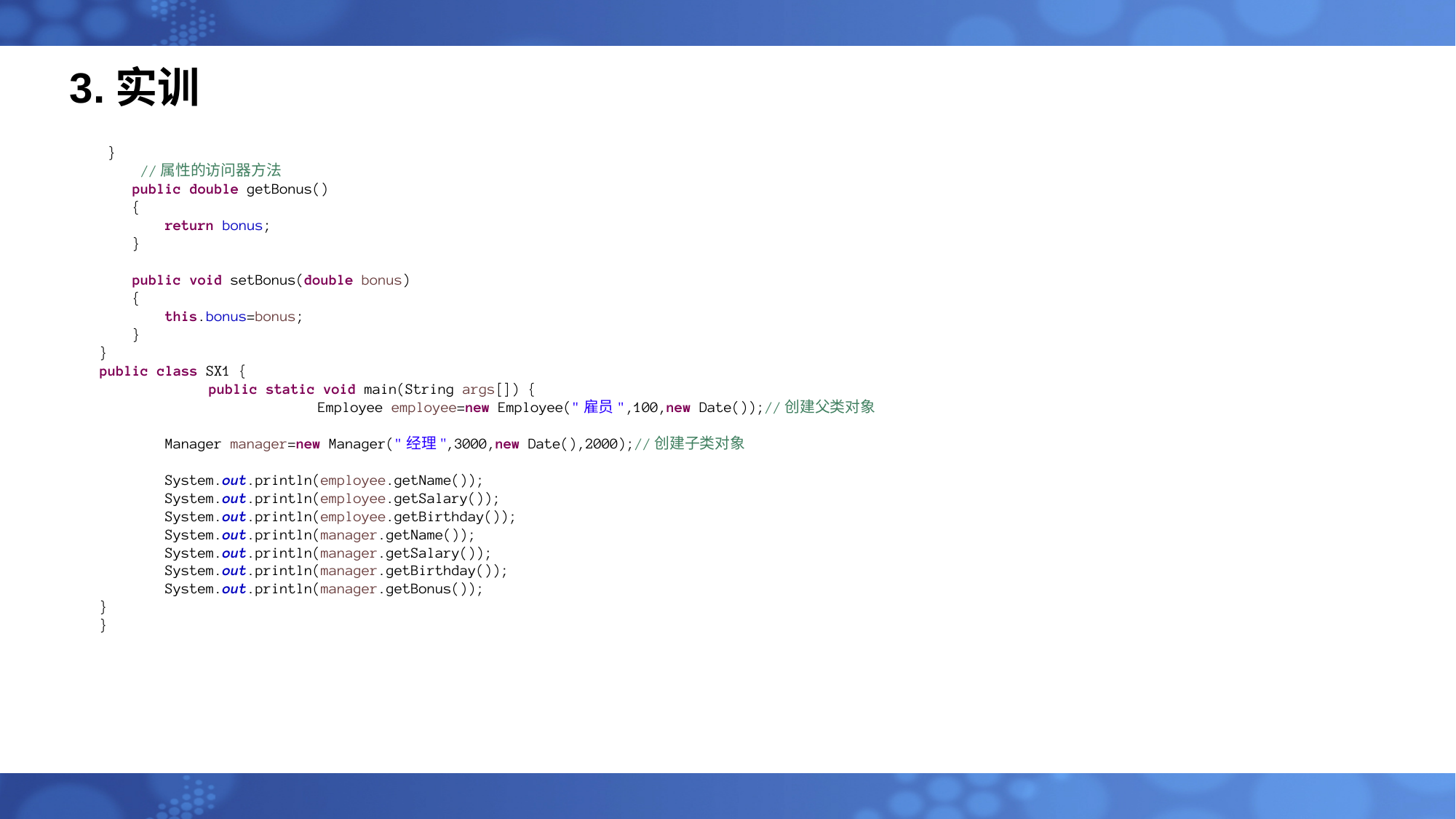

# 3.实训
 }
     //属性的访问器方法
    public double getBonus()
    {
        return bonus;
    }

    public void setBonus(double bonus)
    {
        this.bonus=bonus;
    }
}
public class SX1 {
	public static void main(String args[]) {
		Employee employee=new Employee("雇员",100,new Date());//创建父类对象

        Manager manager=new Manager("经理",3000,new Date(),2000);//创建子类对象

        System.out.println(employee.getName());
        System.out.println(employee.getSalary());
        System.out.println(employee.getBirthday());
        System.out.println(manager.getName());
        System.out.println(manager.getSalary());
        System.out.println(manager.getBirthday());
        System.out.println(manager.getBonus());
}
}